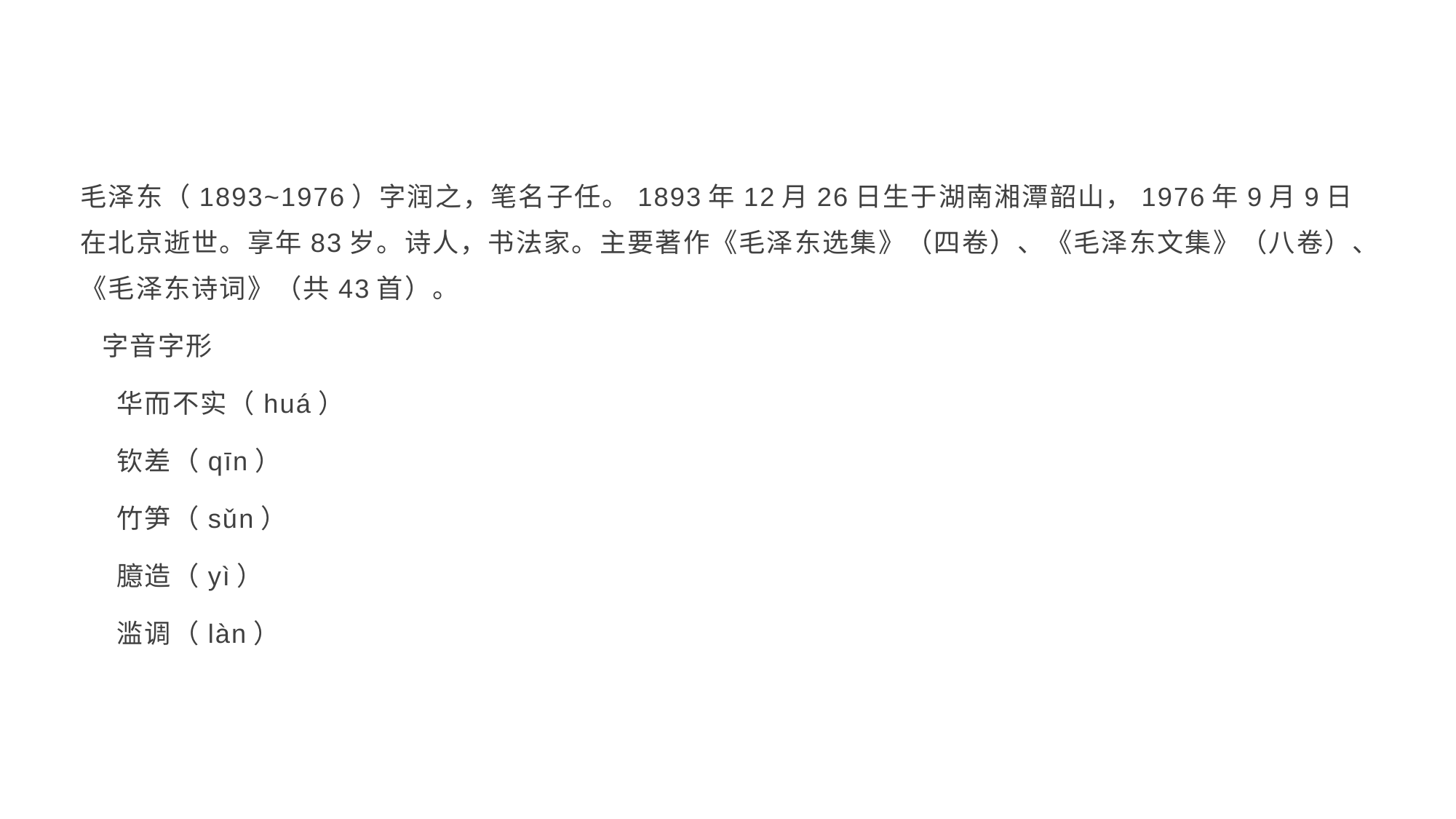

毛泽东（1893~1976）字润之，笔名子任。1893年12月26日生于湖南湘潭韶山，1976年9月9日在北京逝世。享年83岁。诗人，书法家。主要著作《毛泽东选集》（四卷）、《毛泽东文集》（八卷）、《毛泽东诗词》（共43首）。
  字音字形
    华而不实（huá）
    钦差（qīn）
    竹笋（sǔn）
    臆造（yì）
    滥调（làn）